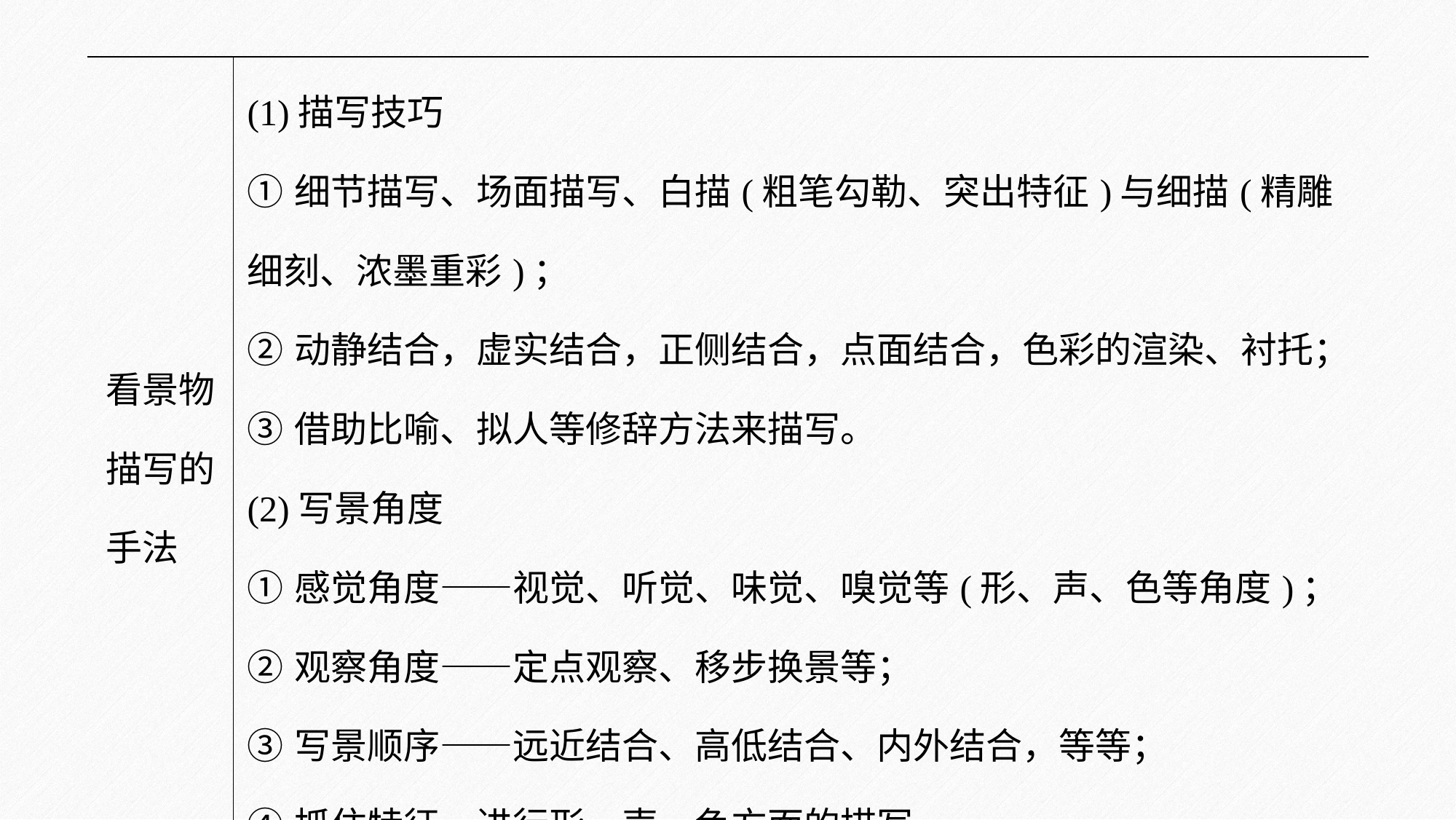

| 看景物描写的手法 | (1)描写技巧 ①细节描写、场面描写、白描(粗笔勾勒、突出特征)与细描(精雕细刻、浓墨重彩)； ②动静结合，虚实结合，正侧结合，点面结合，色彩的渲染、衬托； ③借助比喻、拟人等修辞方法来描写。 (2)写景角度 ①感觉角度——视觉、听觉、味觉、嗅觉等(形、声、色等角度)； ②观察角度——定点观察、移步换景等； ③写景顺序——远近结合、高低结合、内外结合，等等； ④抓住特征，进行形、声、色方面的描写。 |
| --- | --- |